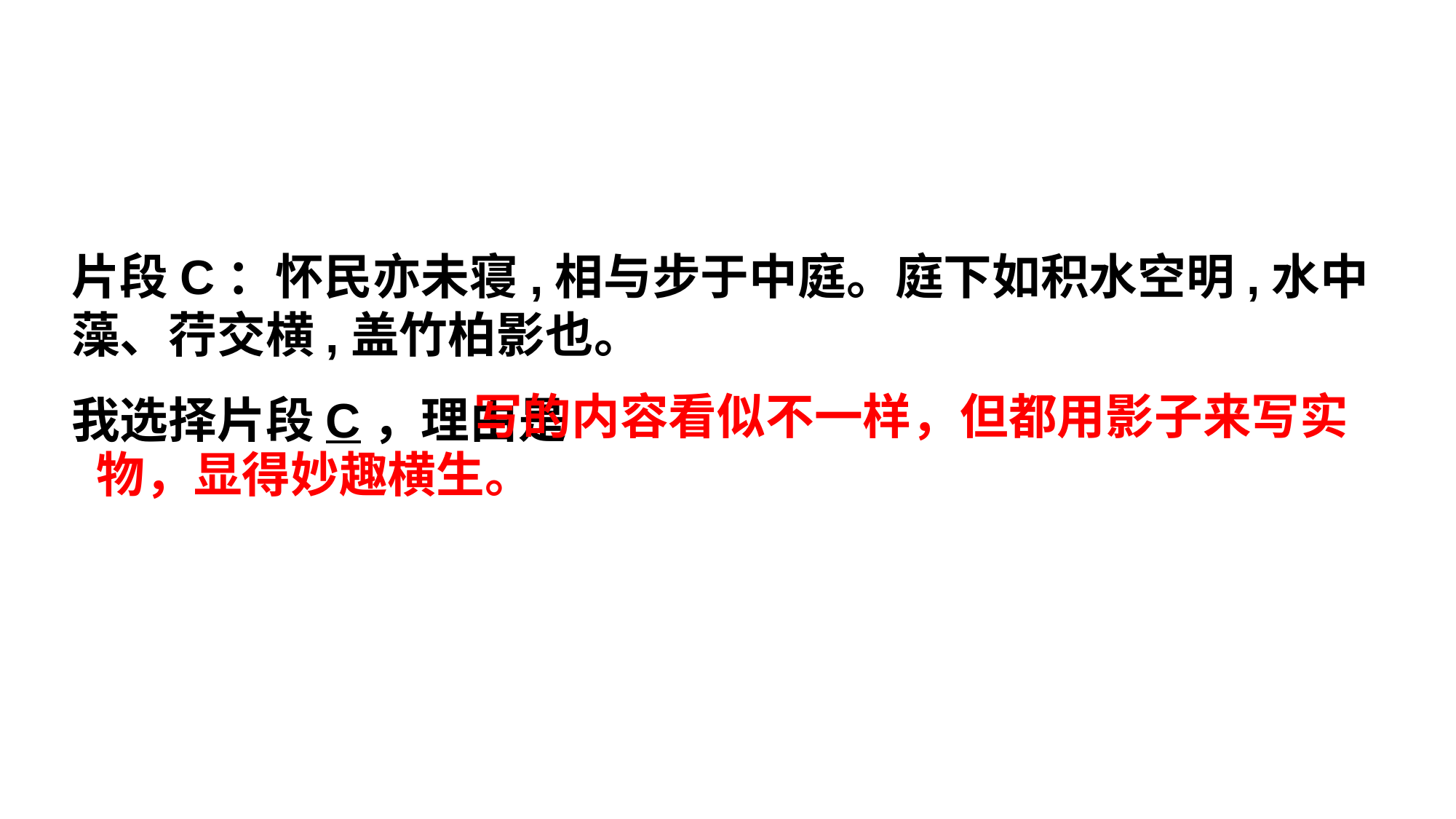

片段C：怀民亦未寝,相与步于中庭。庭下如积水空明,水中藻、荇交横,盖竹柏影也。
我选择片段C，理由是
                                 写的内容看似不一样，但都用影子来写实物，显得妙趣横生。